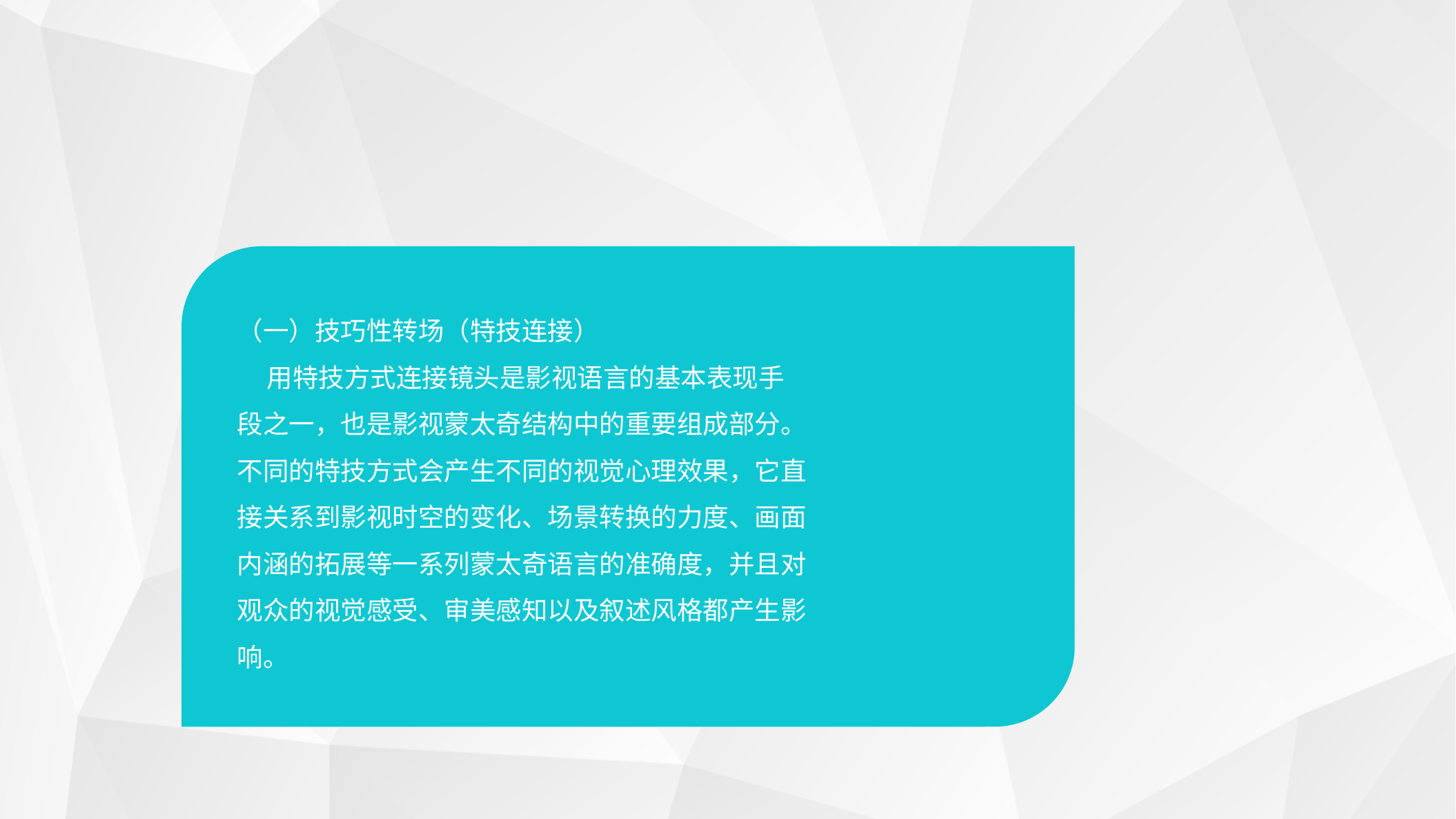

（一）技巧性转场（特技连接）
    用特技方式连接镜头是影视语言的基本表现手段之一，也是影视蒙太奇结构中的重要组成部分。不同的特技方式会产生不同的视觉心理效果，它直接关系到影视时空的变化、场景转换的力度、画面内涵的拓展等一系列蒙太奇语言的准确度，并且对观众的视觉感受、审美感知以及叙述风格都产生影响。